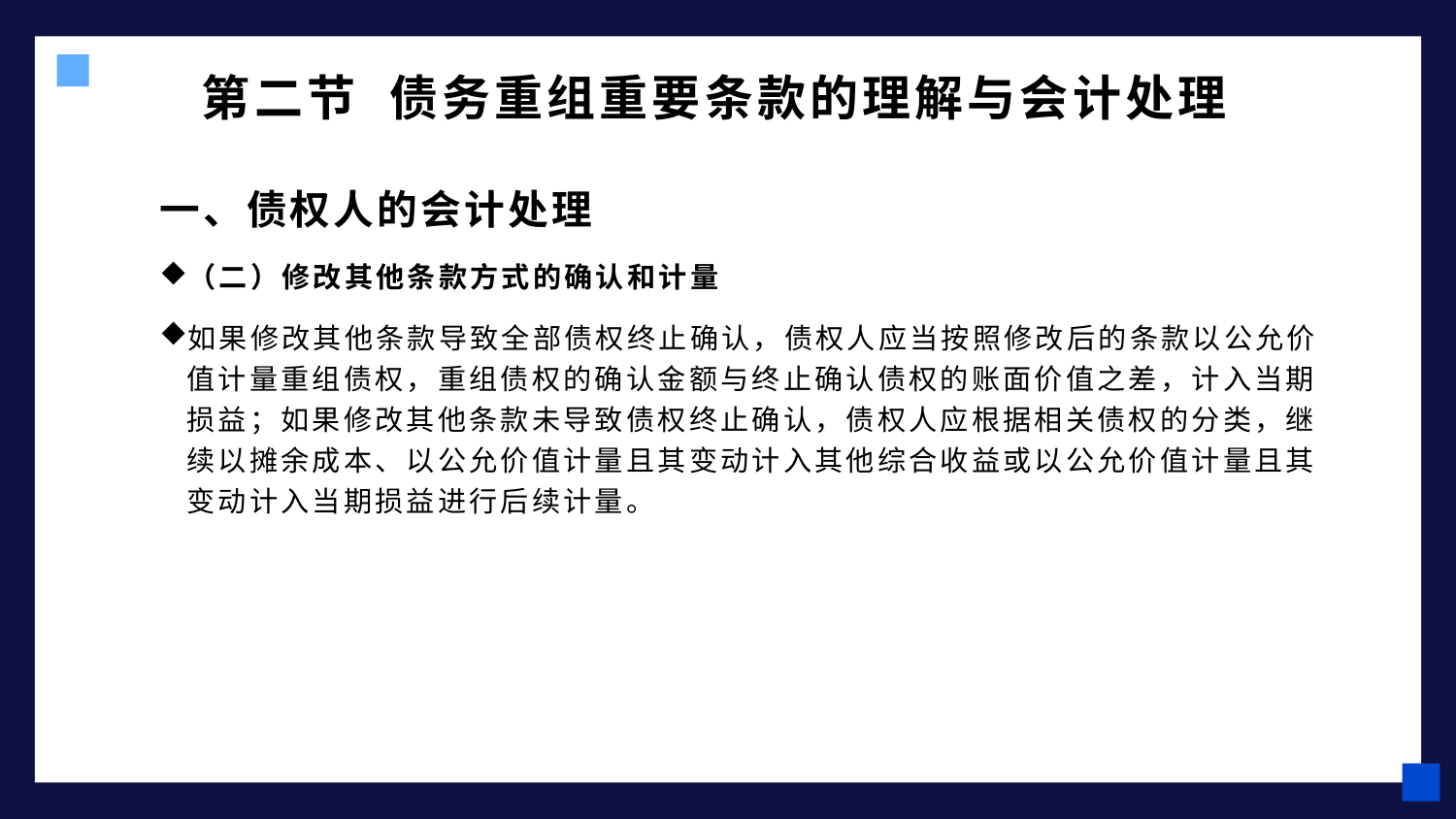

# 第二节  债务重组重要条款的理解与会计处理
一、债权人的会计处理
（二）修改其他条款方式的确认和计量
如果修改其他条款导致全部债权终止确认，债权人应当按照修改后的条款以公允价值计量重组债权，重组债权的确认金额与终止确认债权的账面价值之差，计入当期损益；如果修改其他条款未导致债权终止确认，债权人应根据相关债权的分类，继续以摊余成本、以公允价值计量且其变动计入其他综合收益或以公允价值计量且其变动计入当期损益进行后续计量。